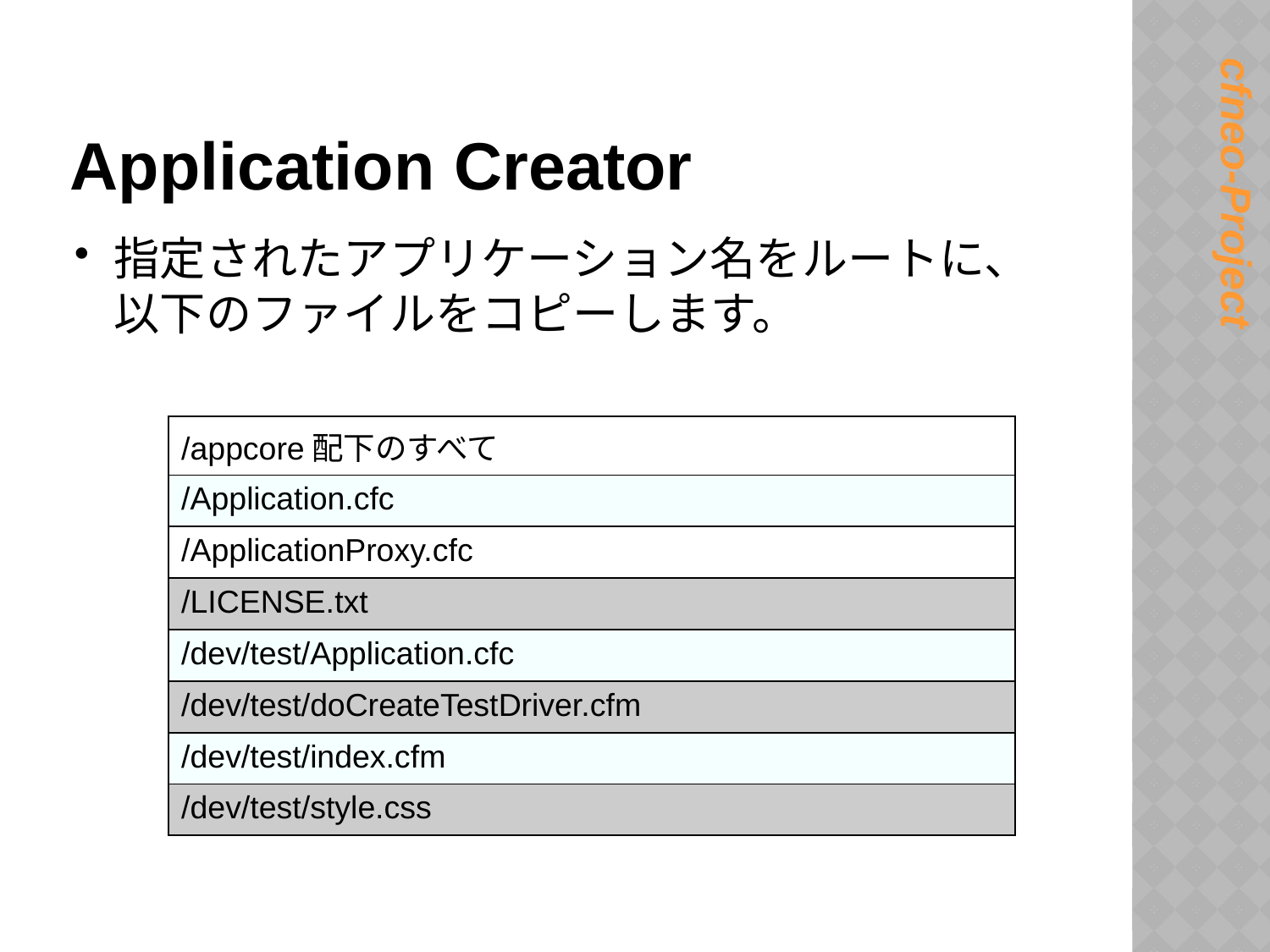

# Application Creator
指定されたアプリケーション名をルートに、以下のファイルをコピーします。
| /appcore配下のすべて |
| --- |
| /Application.cfc |
| /ApplicationProxy.cfc |
| /LICENSE.txt |
| /dev/test/Application.cfc |
| /dev/test/doCreateTestDriver.cfm |
| /dev/test/index.cfm |
| /dev/test/style.css |